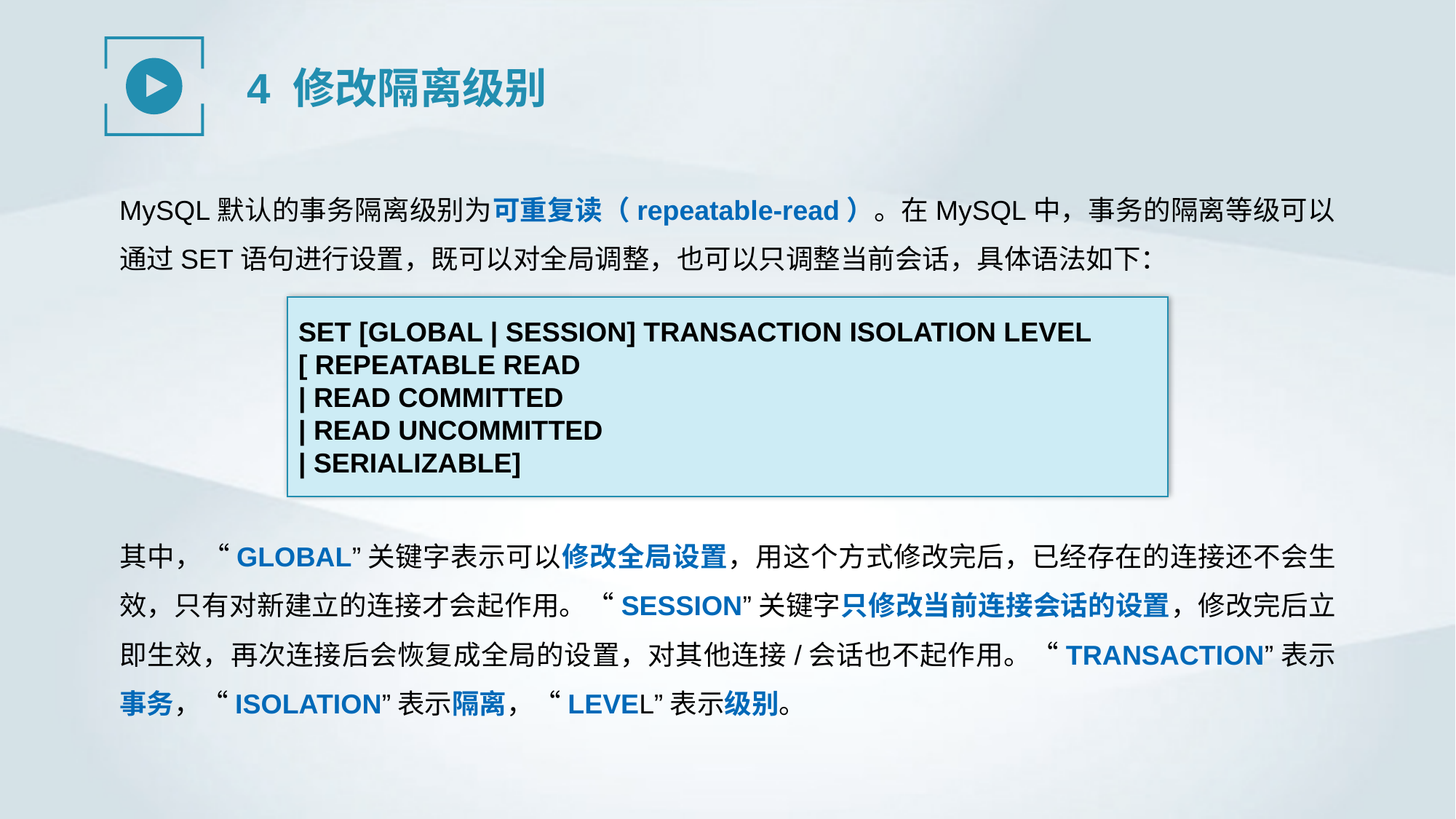

4 修改隔离级别
MySQL默认的事务隔离级别为可重复读（repeatable-read）。在MySQL中，事务的隔离等级可以通过SET语句进行设置，既可以对全局调整，也可以只调整当前会话，具体语法如下：
SET [GLOBAL | SESSION] TRANSACTION ISOLATION LEVEL
[ REPEATABLE READ
| READ COMMITTED
| READ UNCOMMITTED
| SERIALIZABLE]
其中，“GLOBAL”关键字表示可以修改全局设置，用这个方式修改完后，已经存在的连接还不会生效，只有对新建立的连接才会起作用。“SESSION”关键字只修改当前连接会话的设置，修改完后立即生效，再次连接后会恢复成全局的设置，对其他连接/会话也不起作用。“TRANSACTION”表示事务，“ISOLATION”表示隔离，“LEVEL”表示级别。